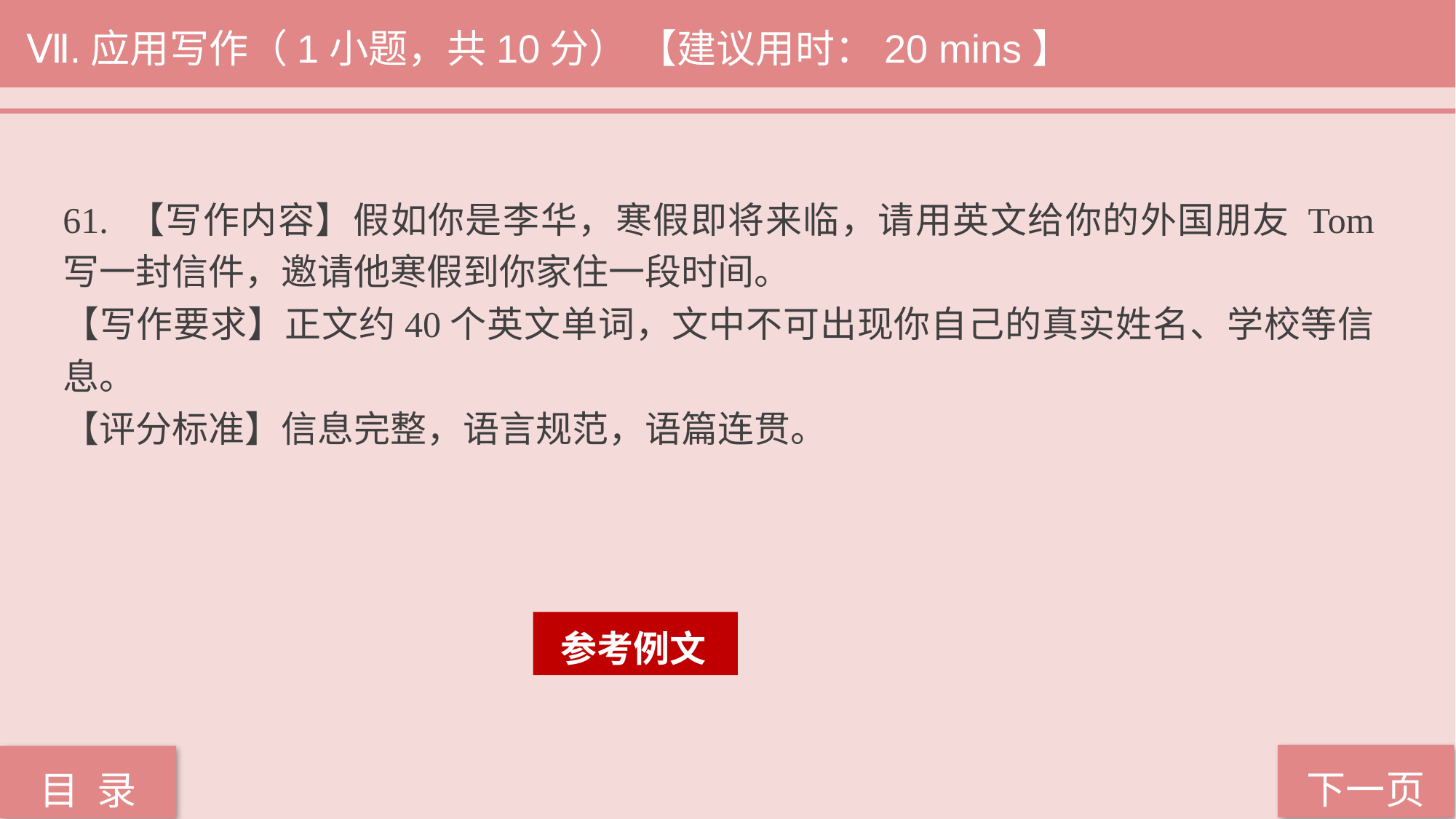

Ⅶ.应用写作（1小题，共10分） 【建议用时：20 mins】
61. 【写作内容】假如你是李华，寒假即将来临，请用英文给你的外国朋友 Tom 写一封信件，邀请他寒假到你家住一段时间。
【写作要求】正文约40个英文单词，文中不可出现你自己的真实姓名、学校等信息。
【评分标准】信息完整，语言规范，语篇连贯。
 参考例文